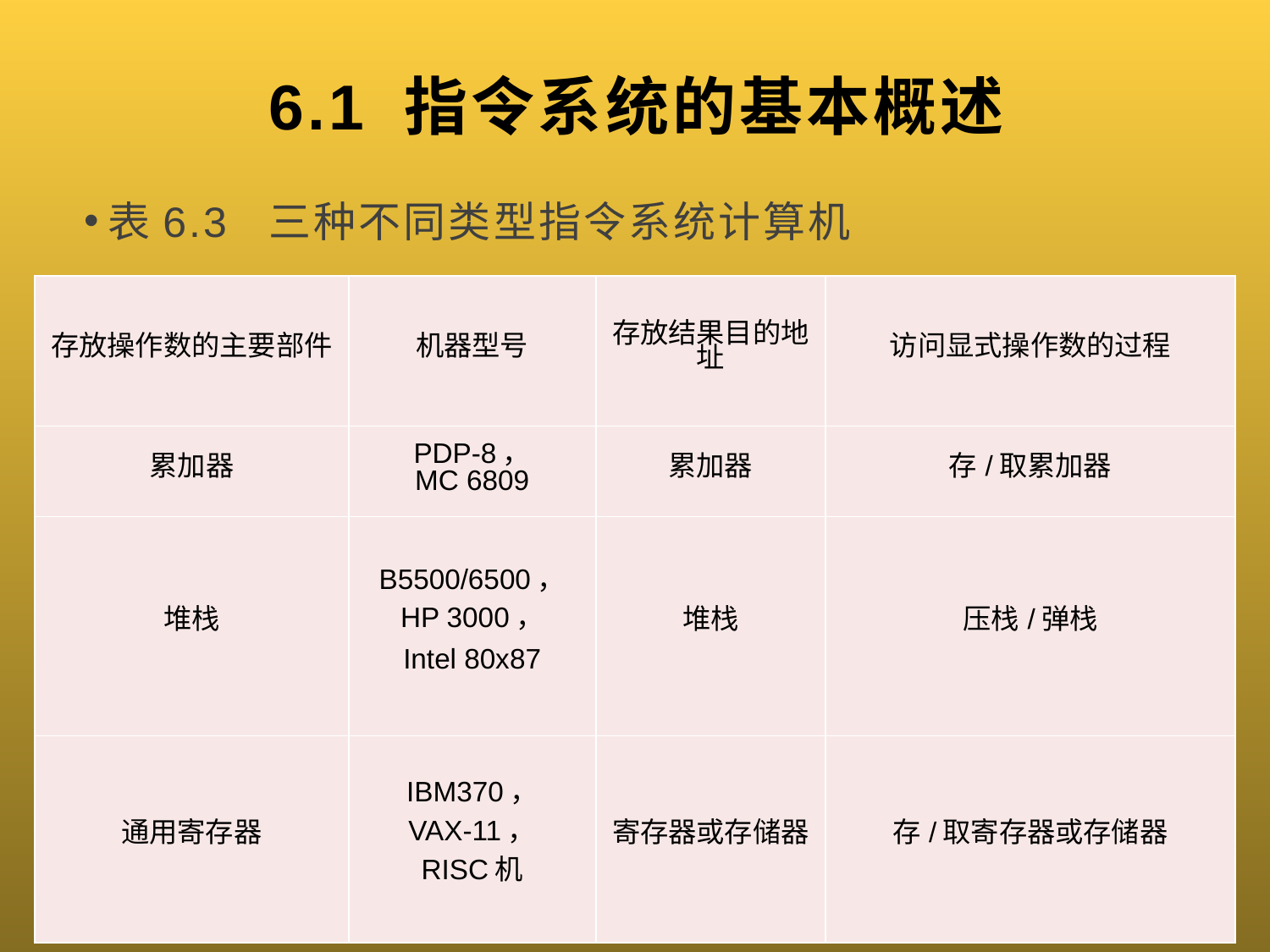

# 6.1 指令系统的基本概述
表6.3  三种不同类型指令系统计算机

| 存放操作数的主要部件 | 机器型号 | 存放结果目的地址 | 访问显式操作数的过程 |
| --- | --- | --- | --- |
| 累加器 | PDP-8， MC 6809 | 累加器 | 存/取累加器 |
| 堆栈 | B5500/6500， HP 3000， Intel 80x87 | 堆栈 | 压栈/弹栈 |
| 通用寄存器 | IBM370， VAX-11， RISC机 | 寄存器或存储器 | 存/取寄存器或存储器 |